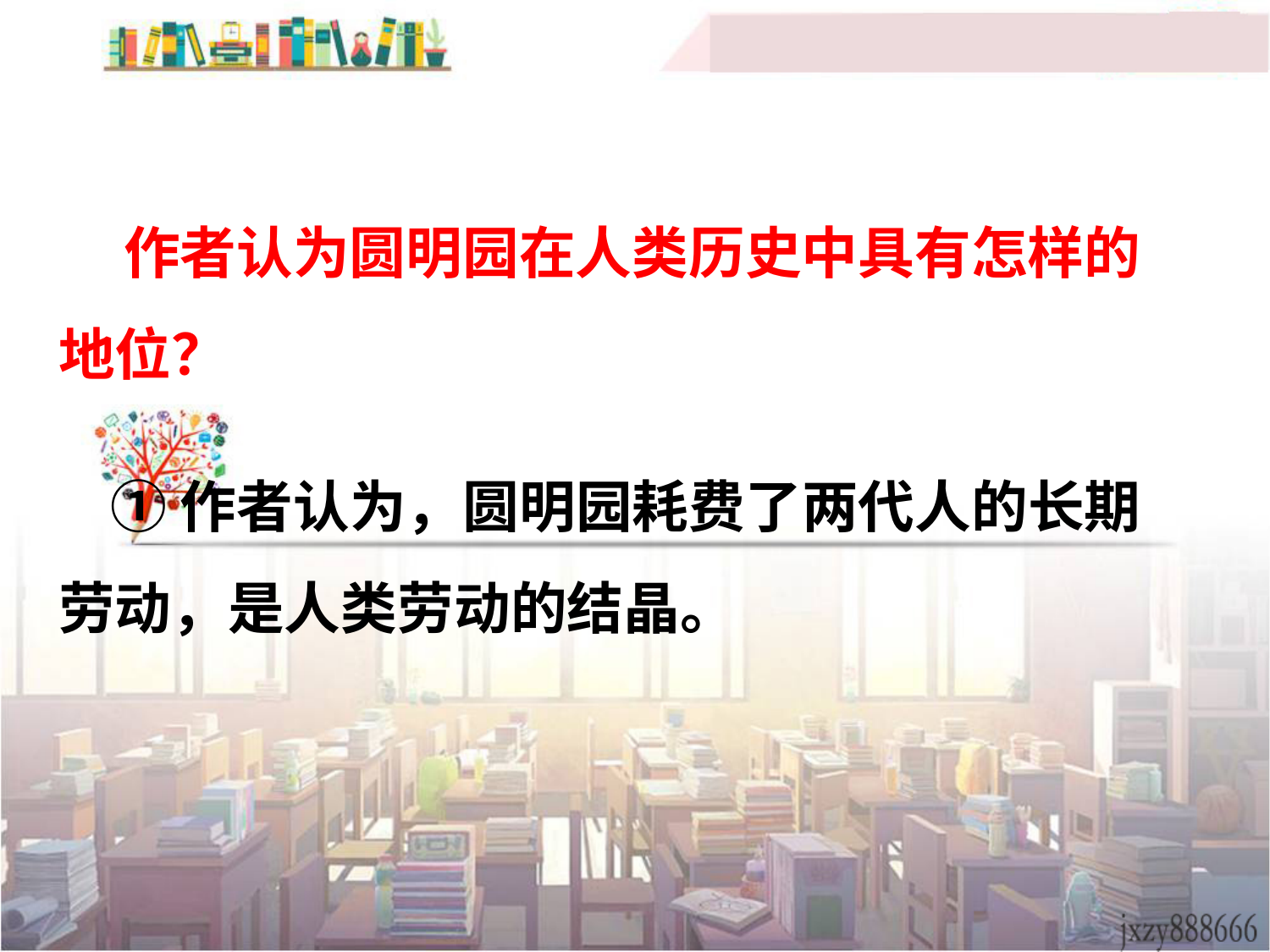

作者认为圆明园在人类历史中具有怎样的地位？
    ①作者认为，圆明园耗费了两代人的长期劳动，是人类劳动的结晶。